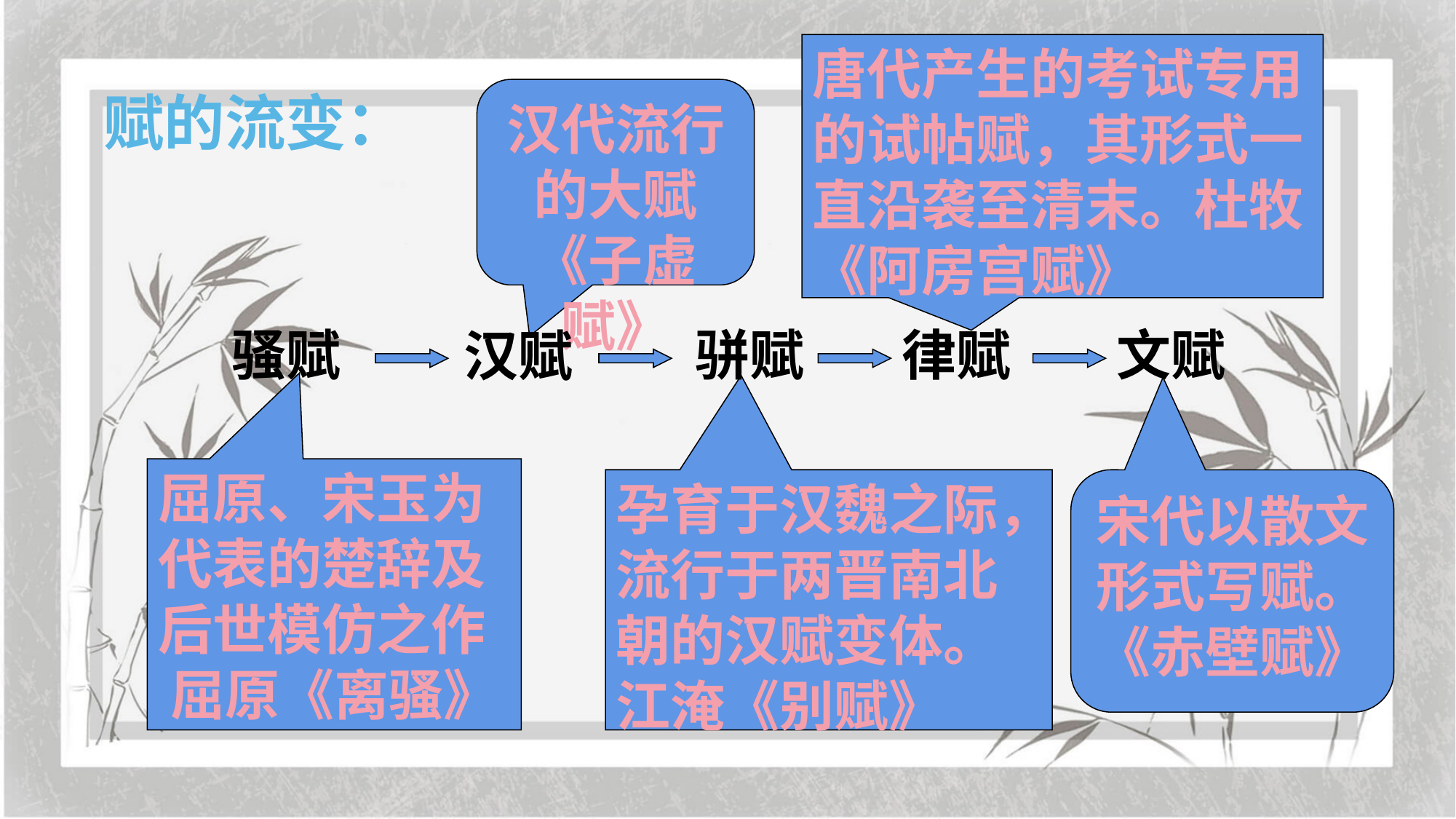

唐代产生的考试专用的试帖赋，其形式一直沿袭至清末。杜牧《阿房宫赋》
赋的流变：
汉代流行的大赋
《子虚赋》
骚赋
骈赋
律赋
文赋
汉赋

屈原、宋玉为代表的楚辞及后世模仿之作
屈原《离骚》
孕育于汉魏之际，
流行于两晋南北朝的汉赋变体。江淹《别赋》
宋代以散文形式写赋。《赤壁赋》